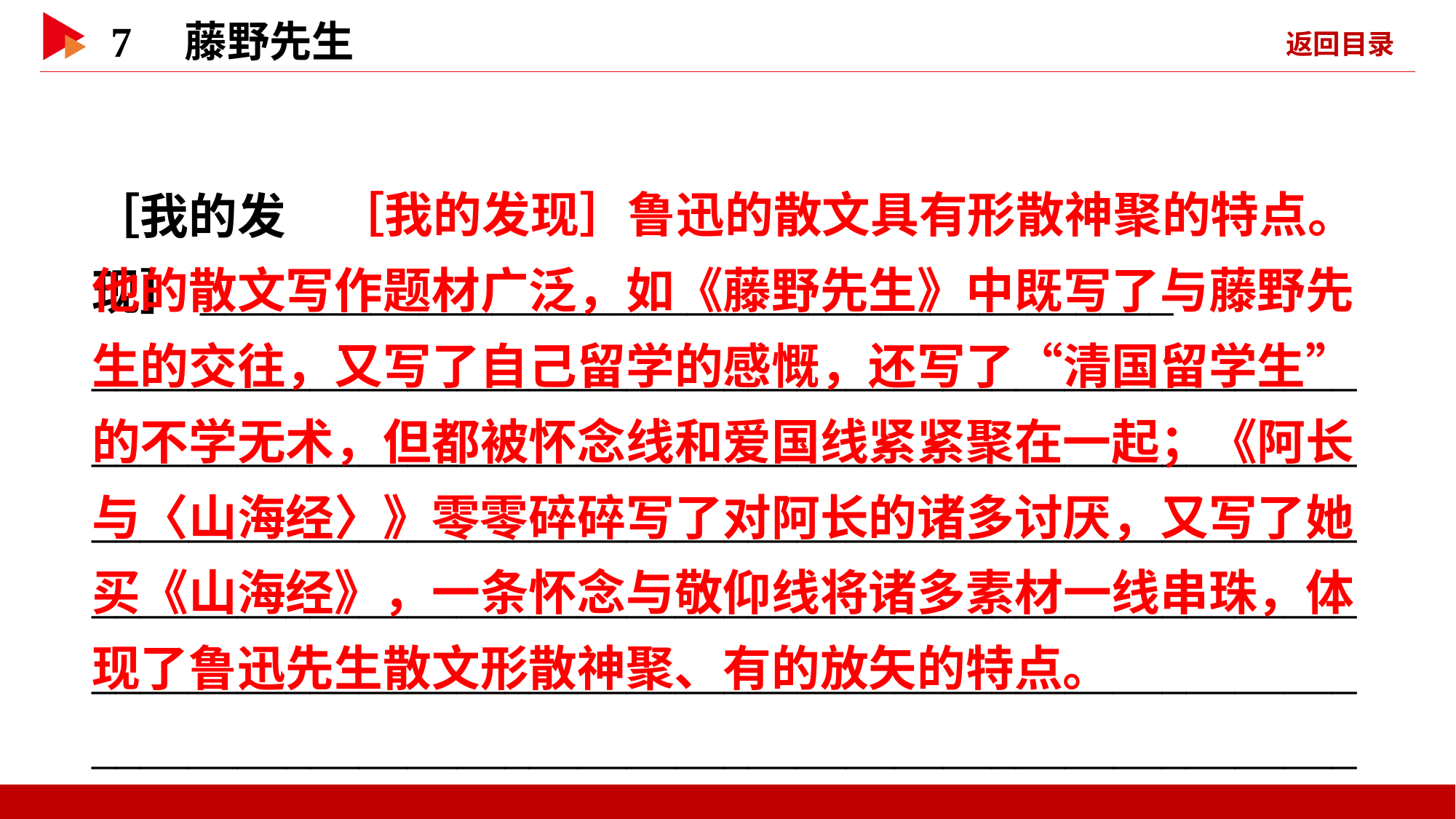

［我的发现］鲁迅的散文具有形散神聚的特点。他的散文写作题材广泛，如《藤野先生》中既写了与藤野先生的交往，又写了自己留学的感慨，还写了“清国留学生”的不学无术，但都被怀念线和爱国线紧紧聚在一起；《阿长与〈山海经〉》零零碎碎写了对阿长的诸多讨厌，又写了她买《山海经》，一条怀念与敬仰线将诸多素材一线串珠，体现了鲁迅先生散文形散神聚、有的放矢的特点。
［我的发现］________________________________________
________________________________________________________________________________________________________________________________________________________________________________________________________________________________________________________________________________________________________________________